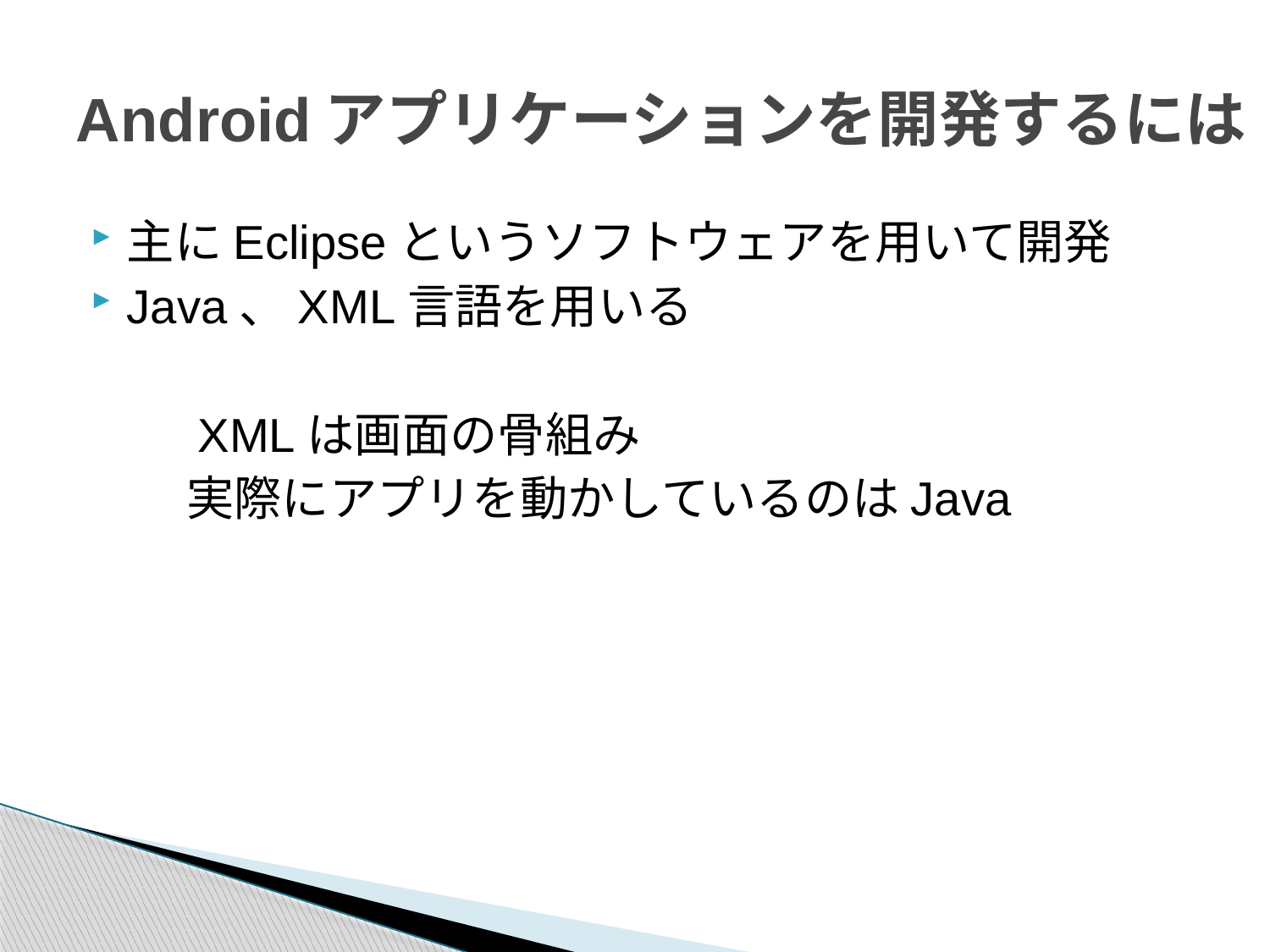

# Androidアプリケーションを開発するには
主にEclipseというソフトウェアを用いて開発
Java、XML言語を用いる

　　XMLは画面の骨組み
　　実際にアプリを動かしているのはJava